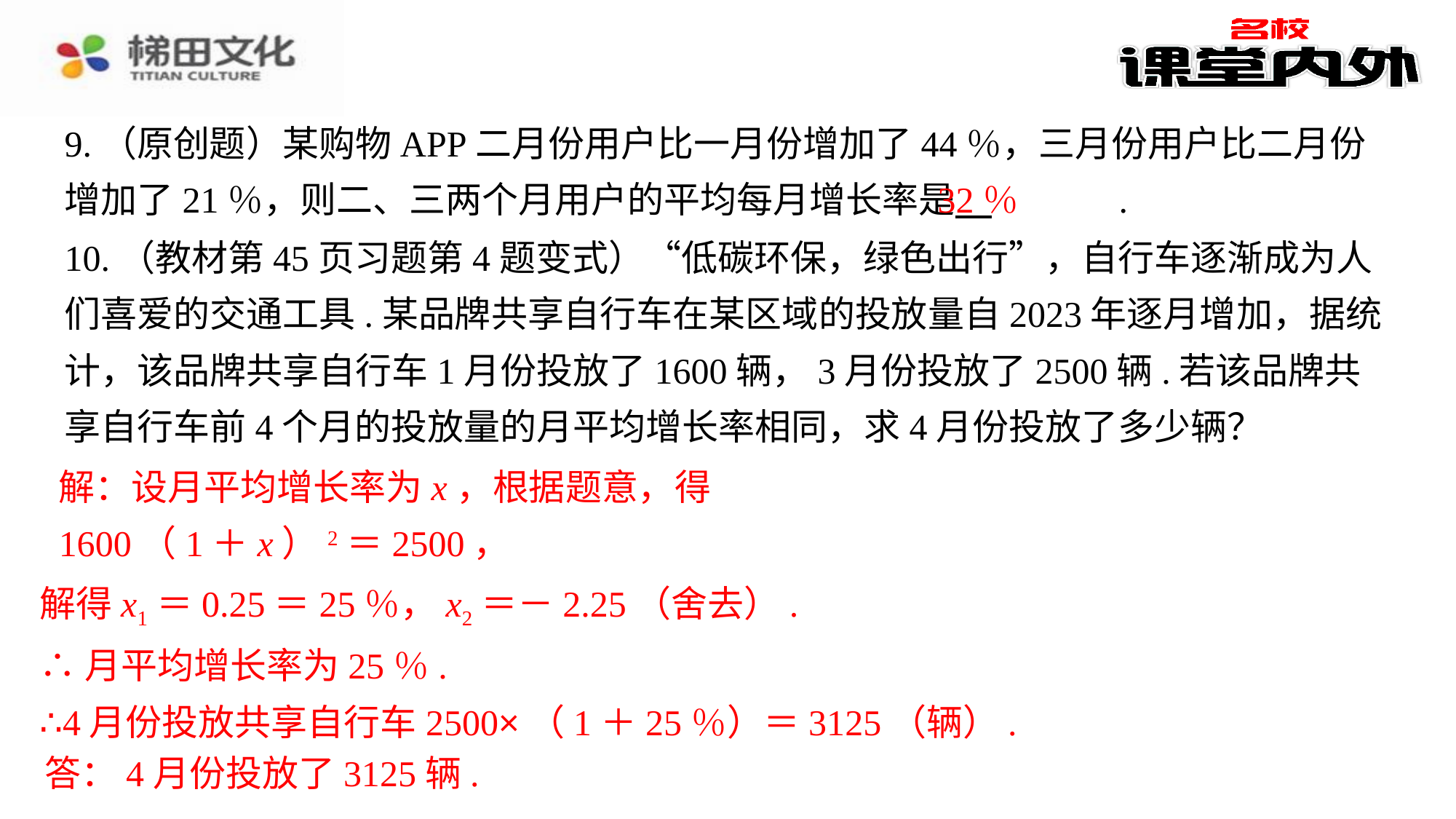

9.（原创题）某购物APP二月份用户比一月份增加了44％，三月份用户比二月份增加了21％，则二、三两个月用户的平均每月增长率是 　32％　⁠.
32％
10.（教材第45页习题第4题变式）“低碳环保，绿色出行”，自行车逐渐成为人们喜爱的交通工具.某品牌共享自行车在某区域的投放量自2023年逐月增加，据统计，该品牌共享自行车1月份投放了1600辆，3月份投放了2500辆.若该品牌共享自行车前4个月的投放量的月平均增长率相同，求4月份投放了多少辆？
解：设月平均增长率为x，根据题意，得
1600（1＋x）2＝2500，
解得x1＝0.25＝25％，x2＝－2.25（舍去）.
∴月平均增长率为25％.
∴4月份投放共享自行车2500×（1＋25％）＝3125（辆）.
答：4月份投放了3125辆.